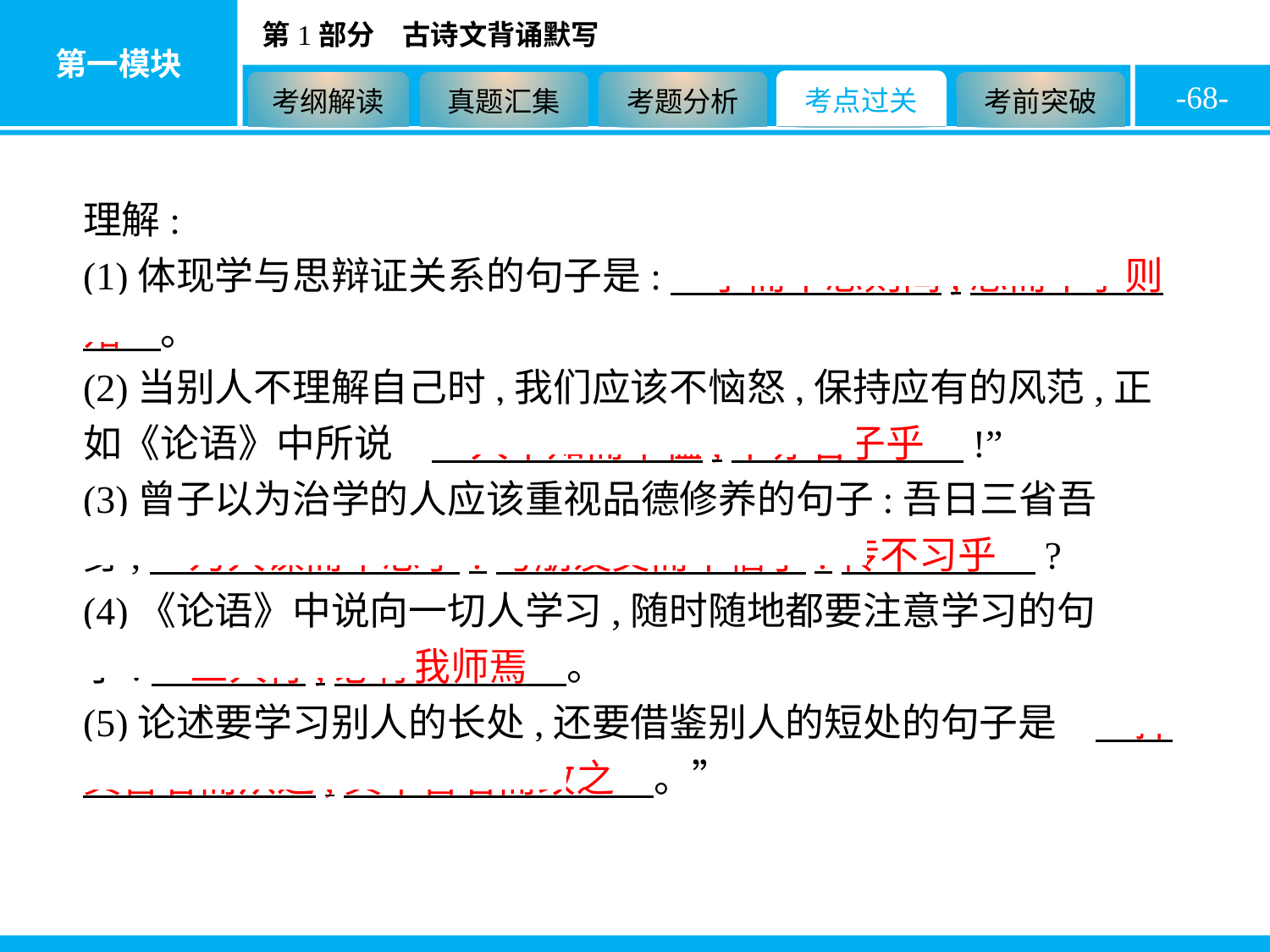

-68-
理解:
(1)体现学与思辩证关系的句子是:　学而不思则罔,思而不学则殆　。
(2)当别人不理解自己时,我们应该不恼怒,保持应有的风范,正如《论语》中所说“　人不知而不愠,不亦君子乎　!”
(3)曾子以为治学的人应该重视品德修养的句子:吾日三省吾身,　为人谋而不忠乎?与朋友交而不信乎?传不习乎　?
(4)《论语》中说向一切人学习,随时随地都要注意学习的句子:　三人行,必有我师焉　。
(5)论述要学习别人的长处,还要借鉴别人的短处的句子是“　择其善者而从之,其不善者而改之　。”